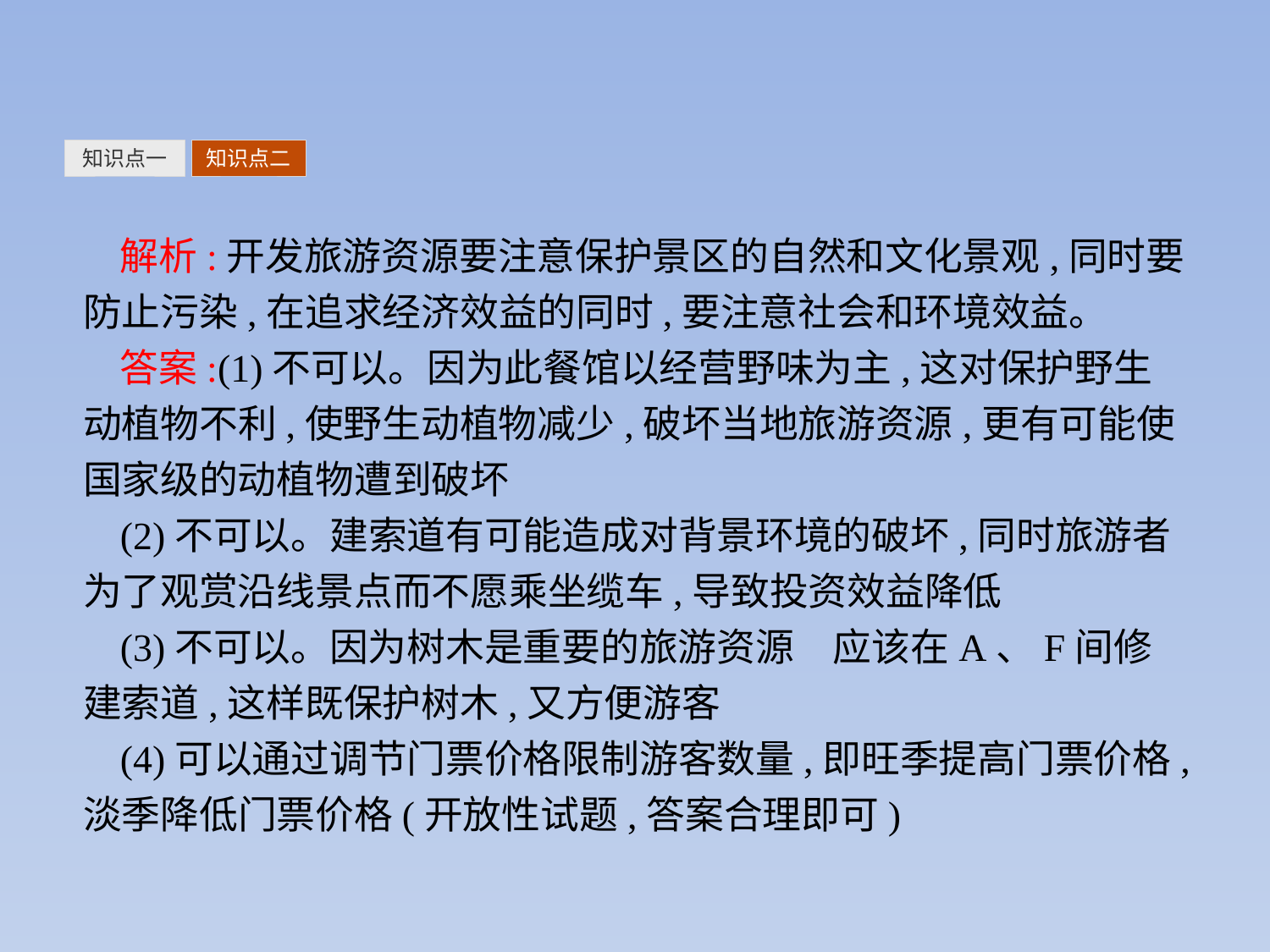

知识点一
知识点二
解析:开发旅游资源要注意保护景区的自然和文化景观,同时要防止污染,在追求经济效益的同时,要注意社会和环境效益。
答案:(1)不可以。因为此餐馆以经营野味为主,这对保护野生动植物不利,使野生动植物减少,破坏当地旅游资源,更有可能使国家级的动植物遭到破坏
(2)不可以。建索道有可能造成对背景环境的破坏,同时旅游者为了观赏沿线景点而不愿乘坐缆车,导致投资效益降低
(3)不可以。因为树木是重要的旅游资源　应该在A、F间修建索道,这样既保护树木,又方便游客
(4)可以通过调节门票价格限制游客数量,即旺季提高门票价格,淡季降低门票价格(开放性试题,答案合理即可)